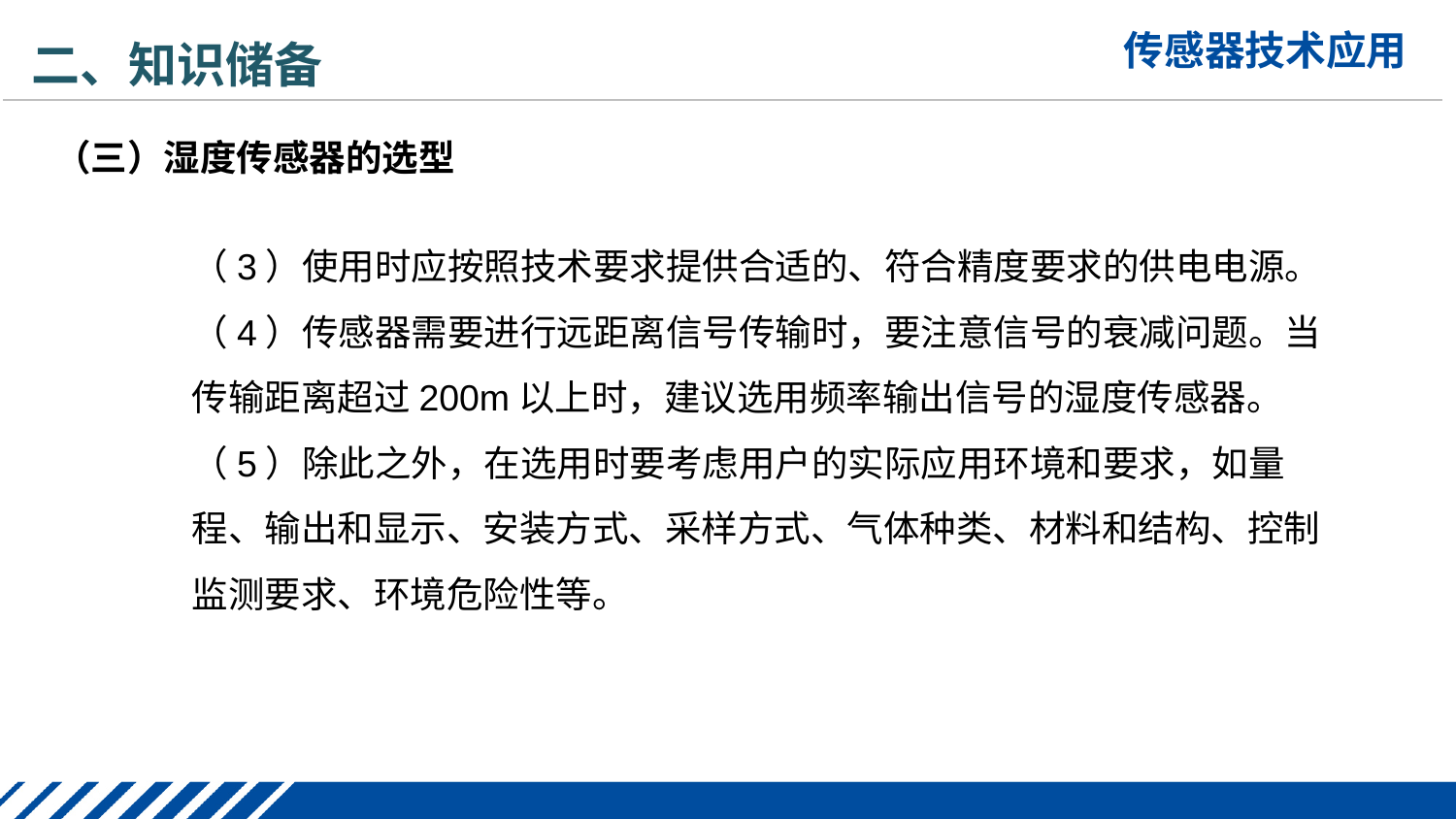

二、知识储备
（三）湿度传感器的选型
（3）使用时应按照技术要求提供合适的、符合精度要求的供电电源。
（4）传感器需要进行远距离信号传输时，要注意信号的衰减问题。当传输距离超过200m以上时，建议选用频率输出信号的湿度传感器。
（5）除此之外，在选用时要考虑用户的实际应用环境和要求，如量程、输出和显示、安装方式、采样方式、气体种类、材料和结构、控制监测要求、环境危险性等。